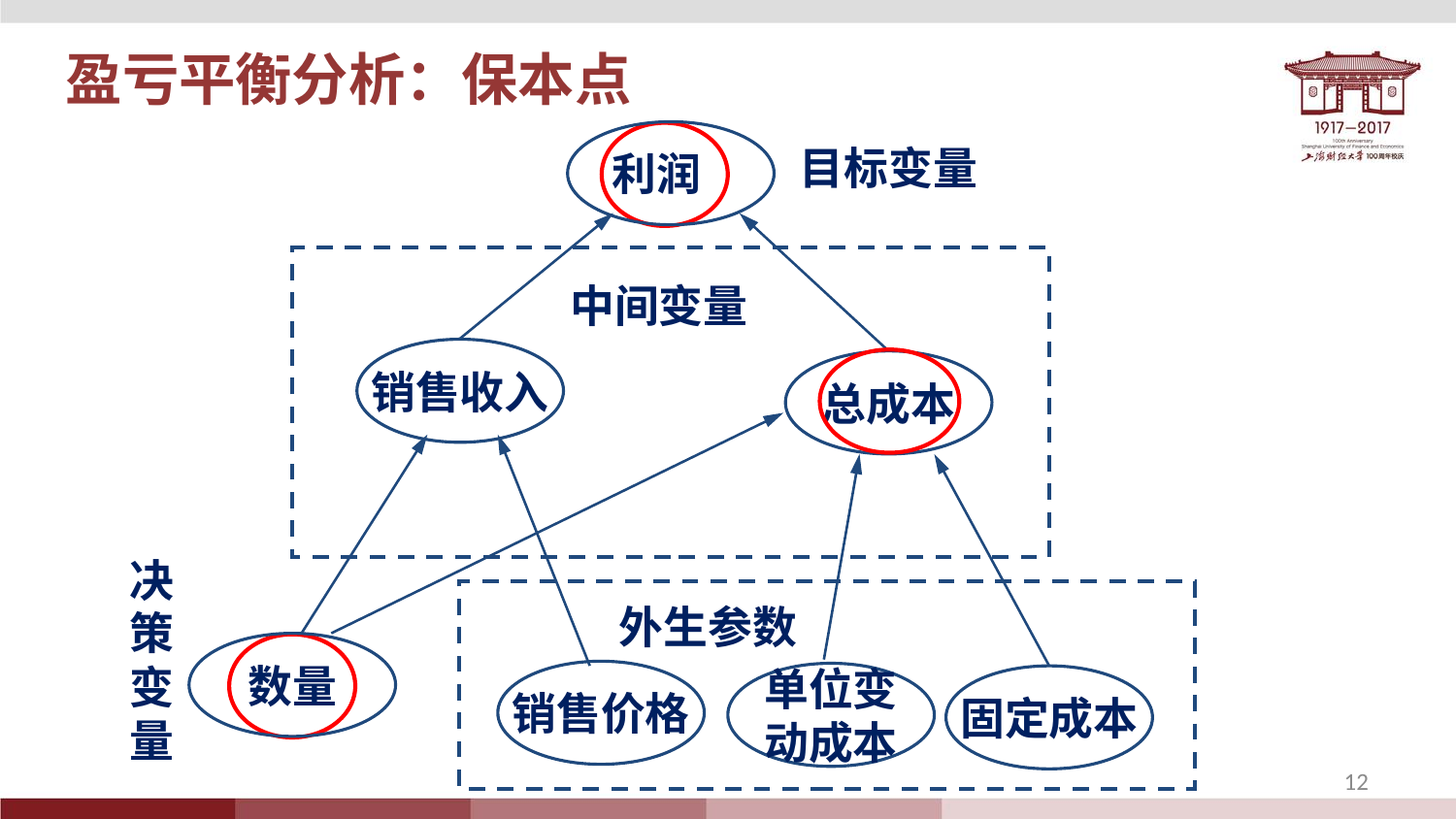

盈亏平衡分析：保本点
利润
目标变量

决策变量
中间变量
销售收入
总成本

外生参数
数量
销售价格
单位变
动成本
固定成本

12